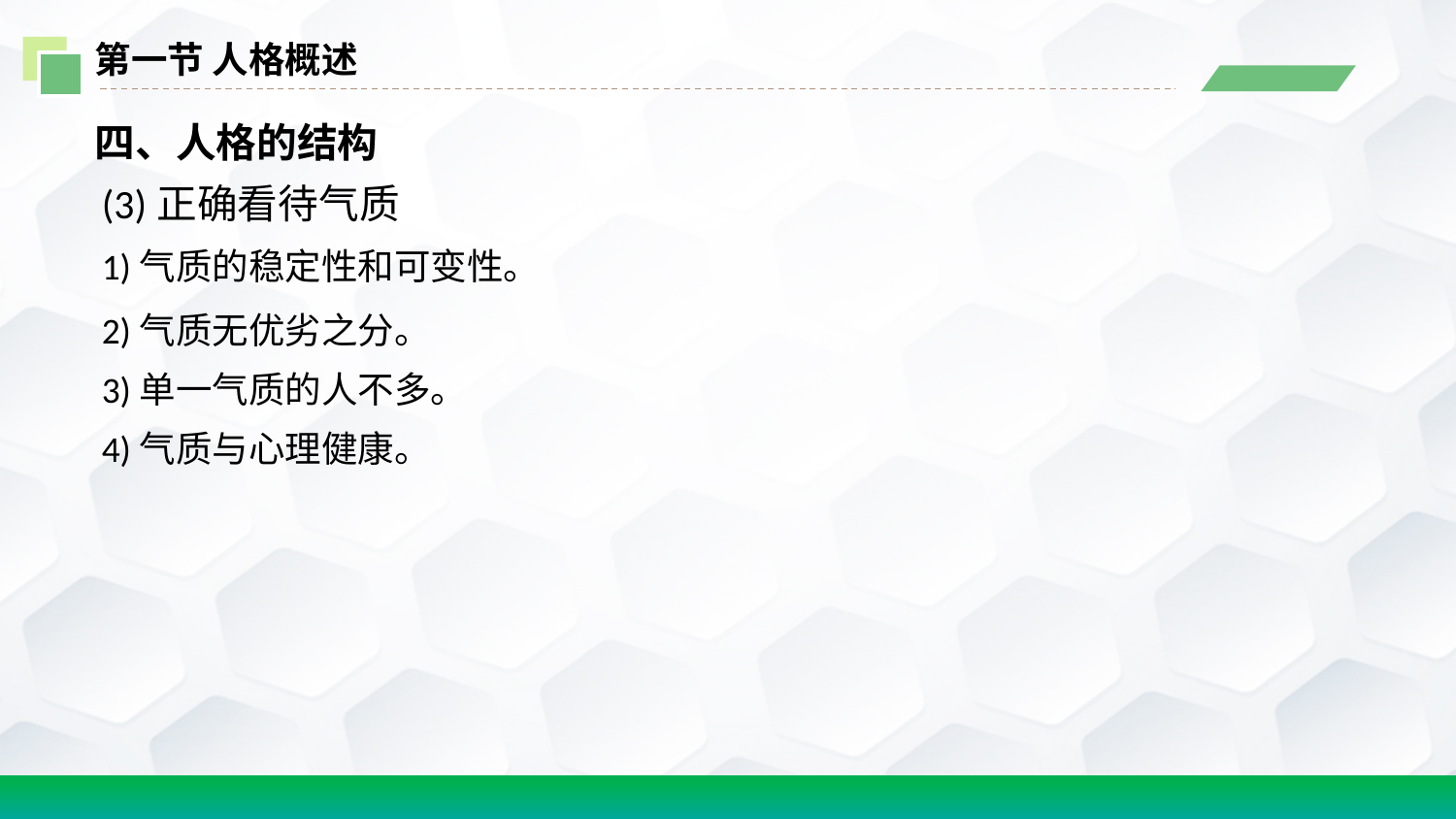

第一节 人格概述
四、人格的结构
(3)正确看待气质
1)气质的稳定性和可变性。
2)气质无优劣之分。
3)单一气质的人不多。
4)气质与心理健康。